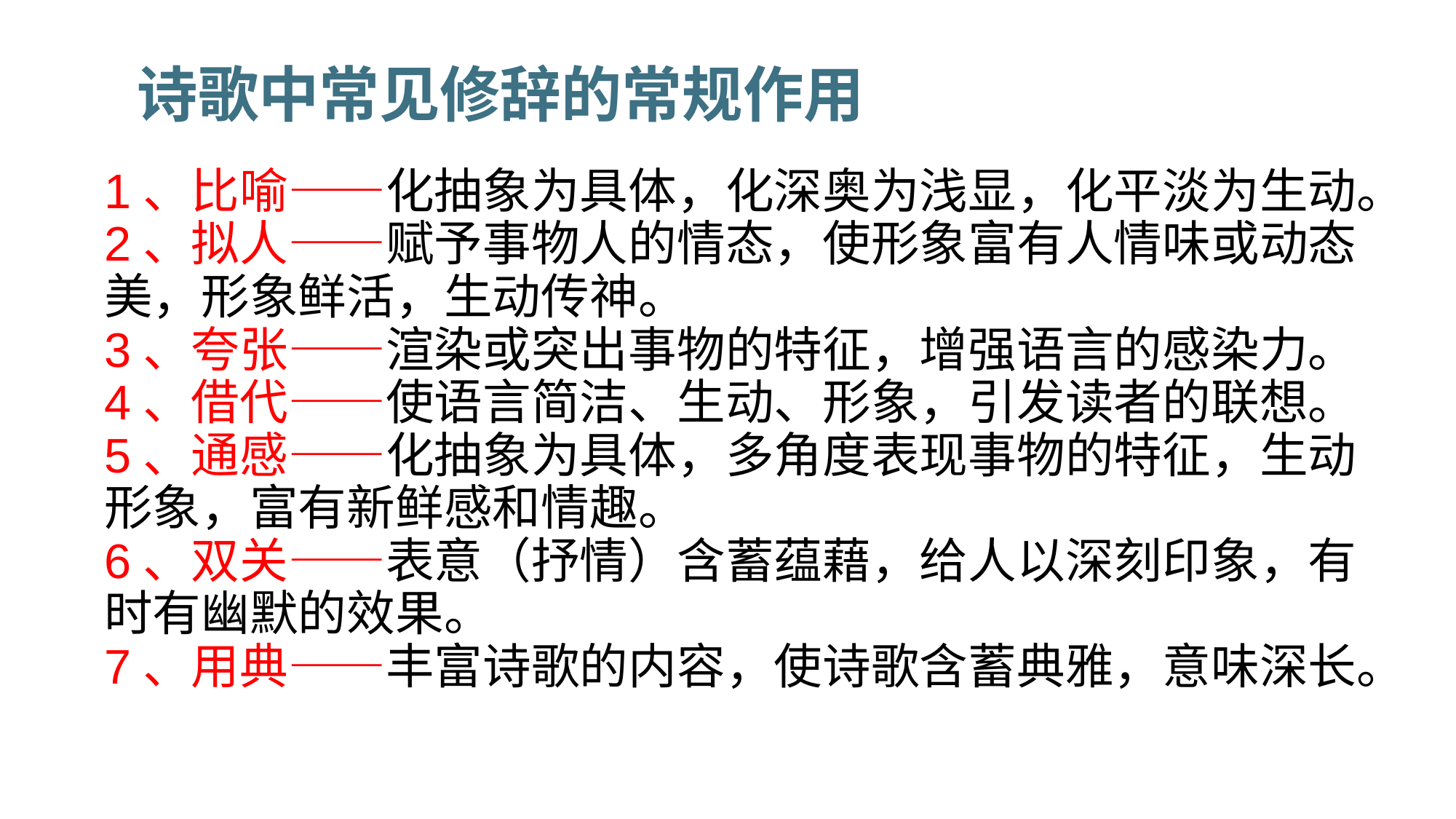

诗歌中常见修辞的常规作用
1、比喻——化抽象为具体，化深奥为浅显，化平淡为生动。
2、拟人——赋予事物人的情态，使形象富有人情味或动态美，形象鲜活，生动传神。
3、夸张——渲染或突出事物的特征，增强语言的感染力。
4、借代——使语言简洁、生动、形象，引发读者的联想。
5、通感——化抽象为具体，多角度表现事物的特征，生动形象，富有新鲜感和情趣。
6、双关——表意（抒情）含蓄蕴藉，给人以深刻印象，有时有幽默的效果。
7、用典——丰富诗歌的内容，使诗歌含蓄典雅，意味深长。